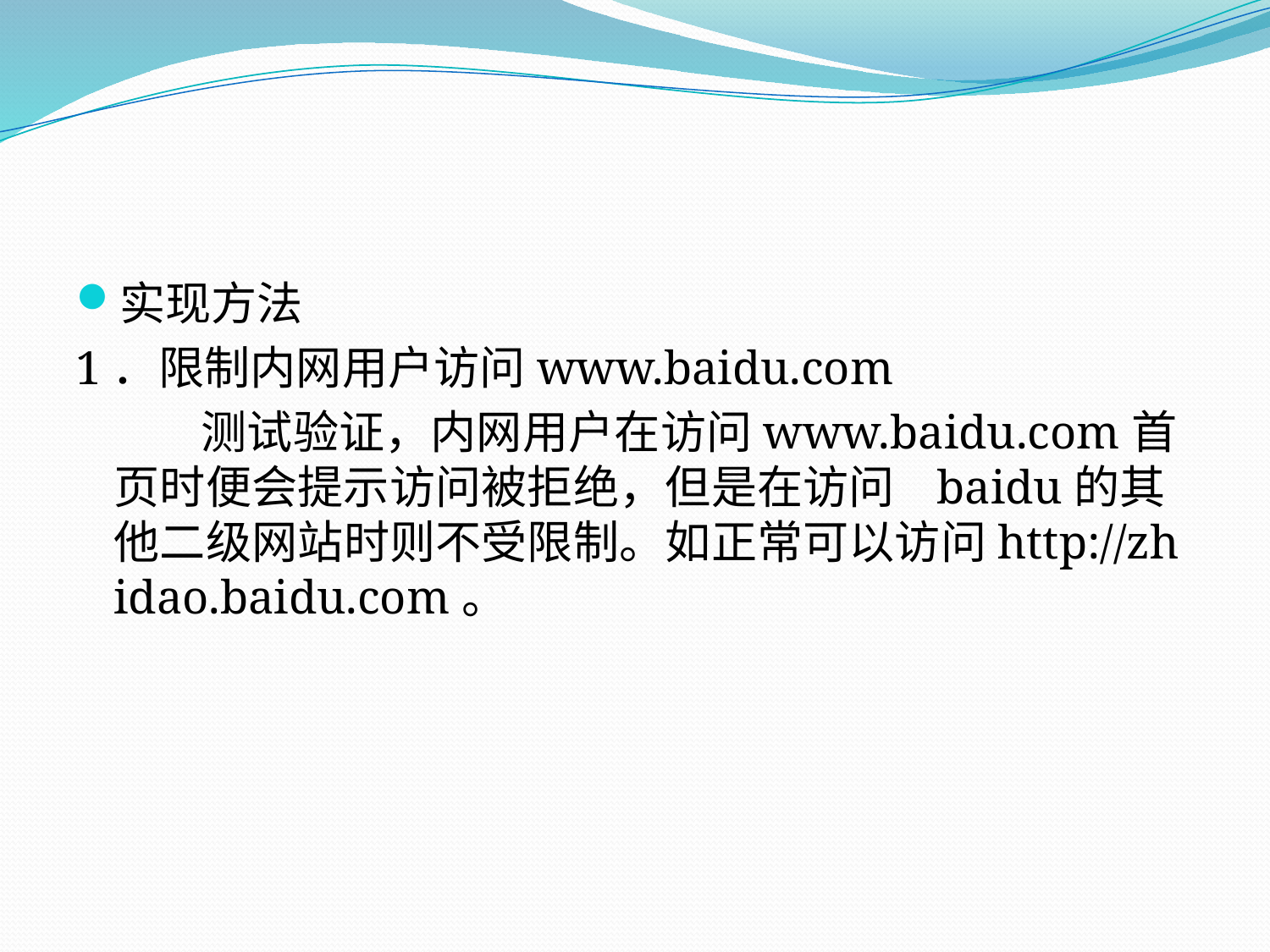

#
实现方法
1．限制内网用户访问www.baidu.com
           测试验证，内网用户在访问www.baidu.com首页时便会提示访问被拒绝，但是在访问   baidu的其他二级网站时则不受限制。如正常可以访问http://zhidao.baidu.com。